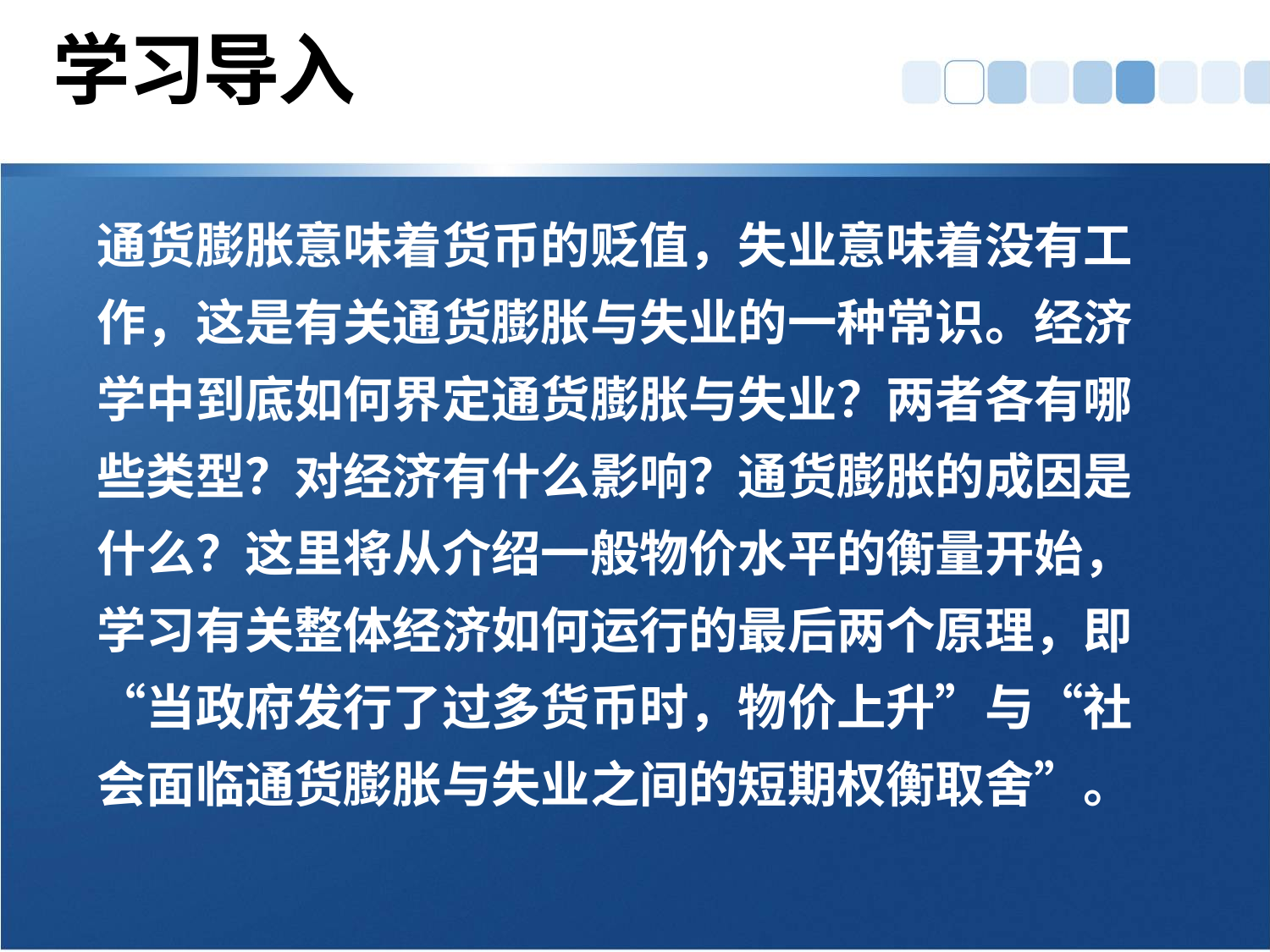

# 学习导入
通货膨胀意味着货币的贬值，失业意味着没有工作，这是有关通货膨胀与失业的一种常识。经济学中到底如何界定通货膨胀与失业？两者各有哪些类型？对经济有什么影响？通货膨胀的成因是什么？这里将从介绍一般物价水平的衡量开始，学习有关整体经济如何运行的最后两个原理，即“当政府发行了过多货币时，物价上升”与“社会面临通货膨胀与失业之间的短期权衡取舍”。